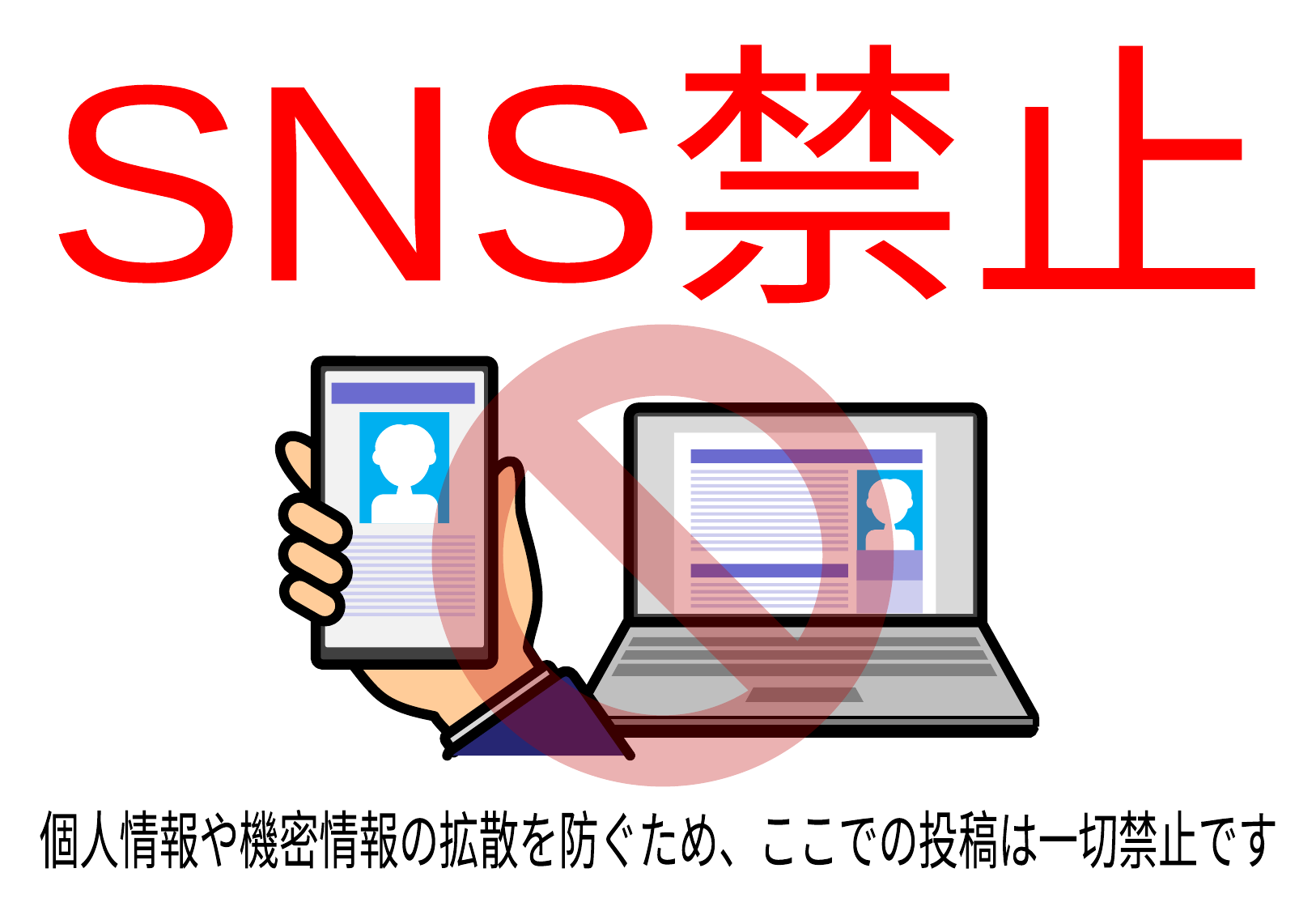

SNS禁止

個人情報や機密情報の拡散を防ぐため、ここでの投稿は一切禁止です